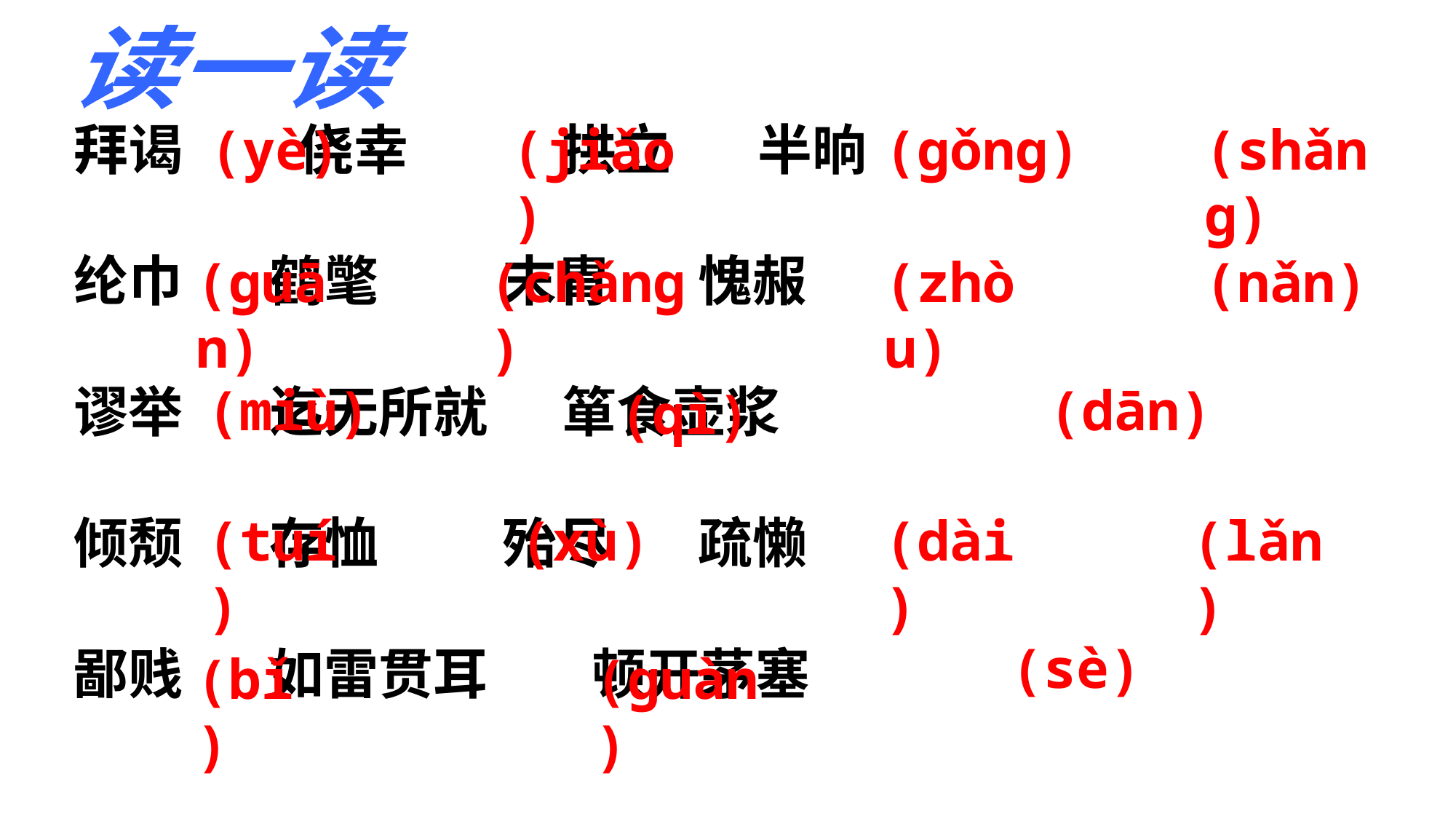

读一读
拜谒     　侥幸     　   拱立       半晌

纶巾       鹤氅          末胄       愧赧

谬举       迄无所就      箪食壶浆

倾颓       存恤          殆尽       疏懒

鄙贱       如雷贯耳    　顿开茅塞
(yè)
(jiǎo)
(ɡǒnɡ)
(shǎnɡ)
(ɡuān)
(chǎnɡ)
(zhòu)
(nǎn)
(miù)
(dān)
(qì)
(tuí)
(xù)
(dài)
(lǎn)
(sè)
(bǐ)
(guàn)